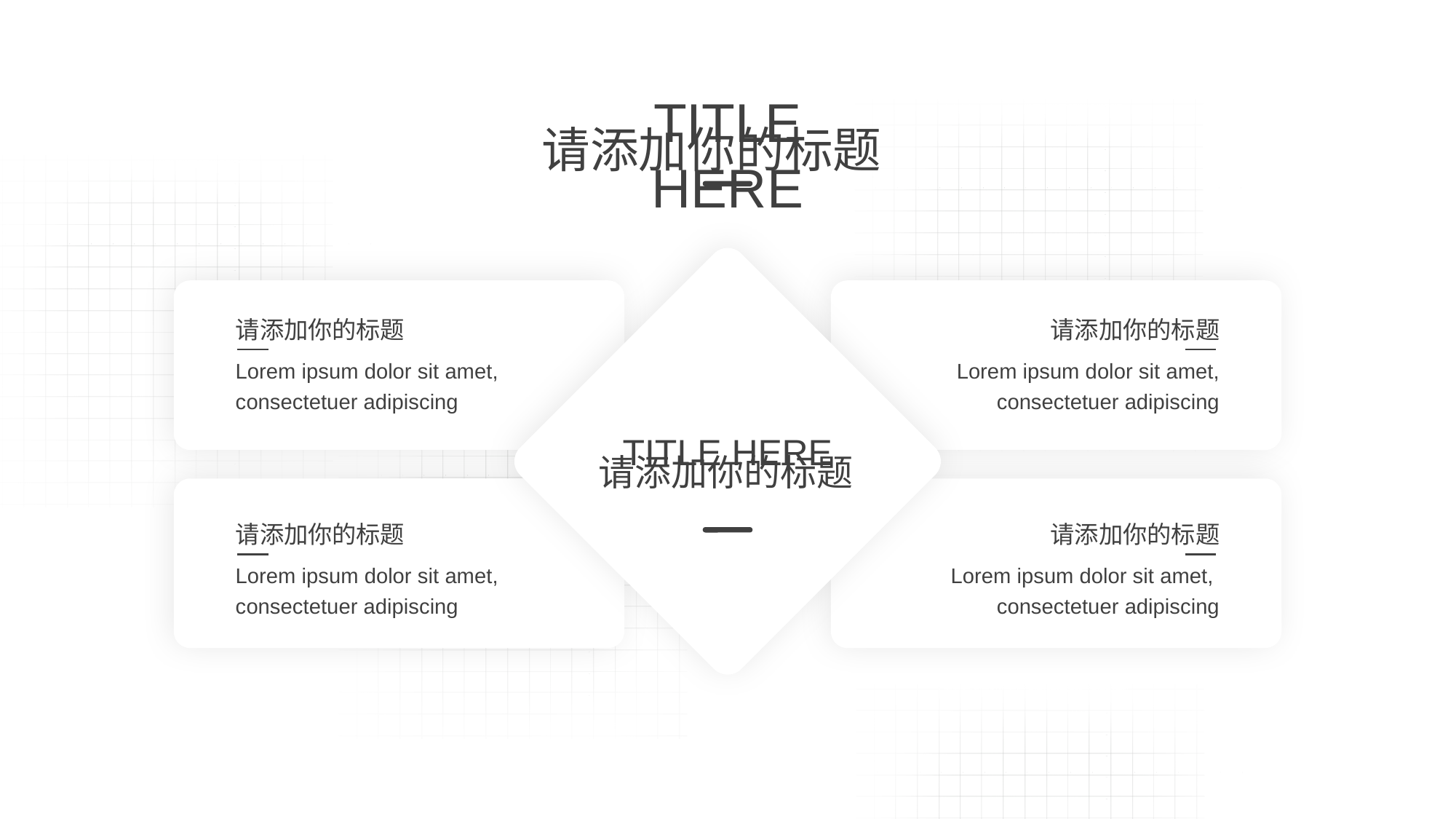

请添加你的标题
请添加你的标题
Lorem ipsum dolor sit amet, consectetuer adipiscing
Lorem ipsum dolor sit amet,
consectetuer adipiscing
TITLE HERE
请添加你的标题

请添加你的标题
请添加你的标题

Lorem ipsum dolor sit amet, consectetuer adipiscing
Lorem ipsum dolor sit amet,
consectetuer adipiscing